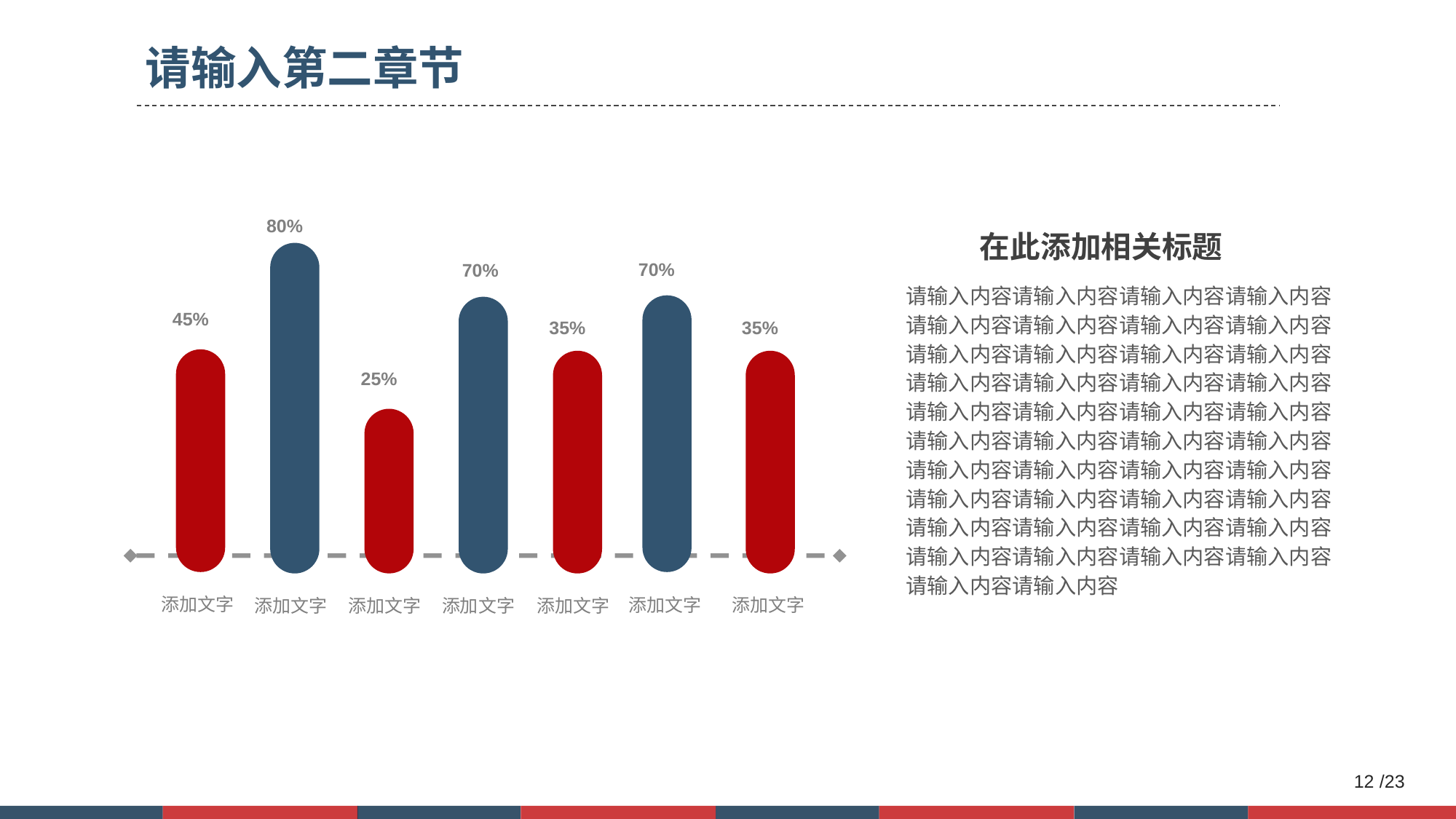

请输入第二章节
80%

添加文字
在此添加相关标题
请输入内容请输入内容请输入内容请输入内容请输入内容请输入内容请输入内容请输入内容请输入内容请输入内容请输入内容请输入内容请输入内容请输入内容请输入内容请输入内容请输入内容请输入内容请输入内容请输入内容请输入内容请输入内容请输入内容请输入内容请输入内容请输入内容请输入内容请输入内容请输入内容请输入内容请输入内容请输入内容请输入内容请输入内容请输入内容请输入内容请输入内容请输入内容请输入内容请输入内容请输入内容请输入内容
70%

添加文字
70%

添加文字
45%

添加文字
35%

添加文字
35%

添加文字
25%

添加文字

12 /23